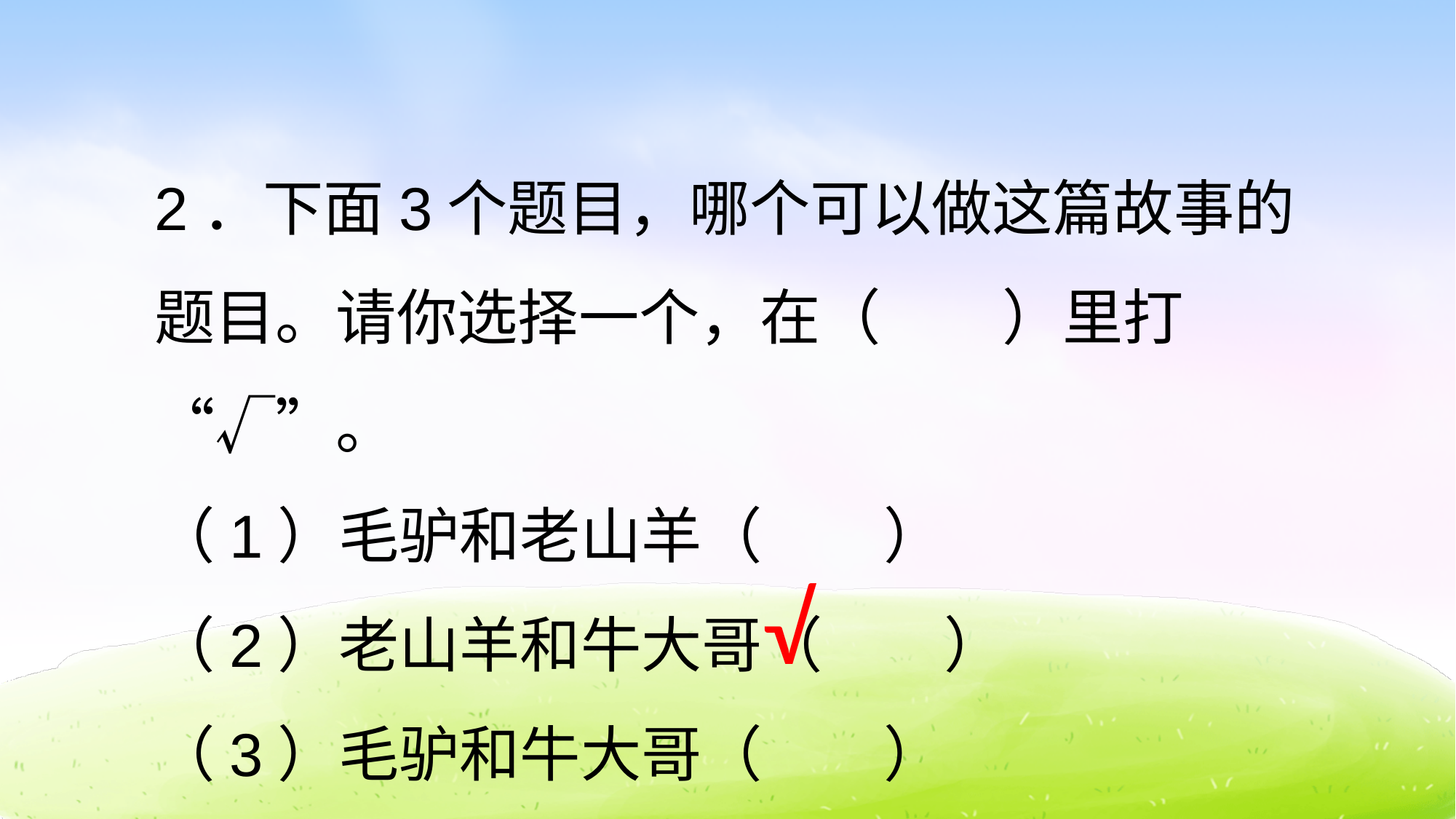

2．下面3个题目，哪个可以做这篇故事的题目。请你选择一个，在（　　）里打“√”。
（1）毛驴和老山羊（　　）
（2）老山羊和牛大哥（　　）
（3）毛驴和牛大哥（　　）
√